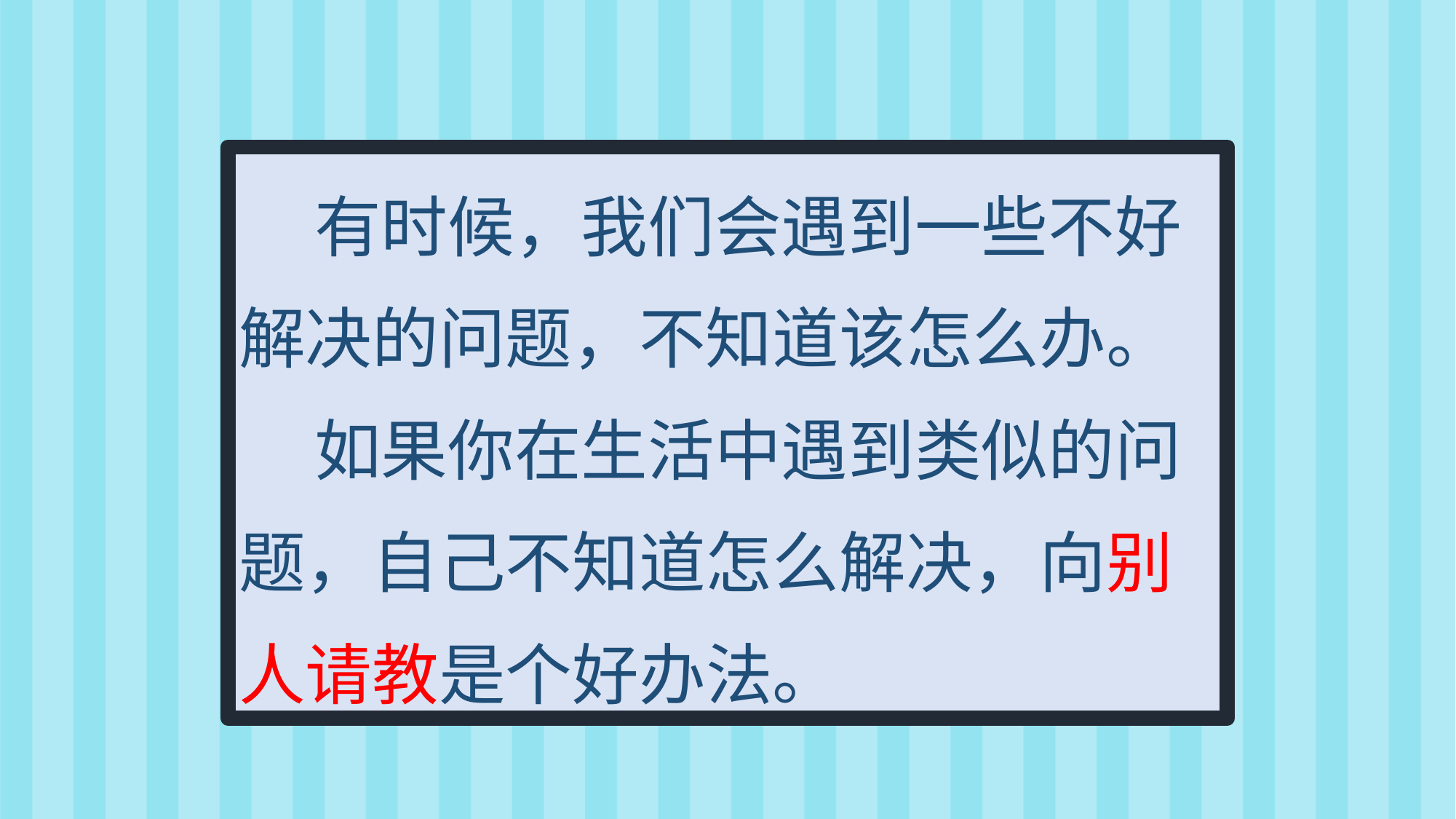

有时候，我们会遇到一些不好解决的问题，不知道该怎么办。
    如果你在生活中遇到类似的问题，自己不知道怎么解决，向别人请教是个好办法。